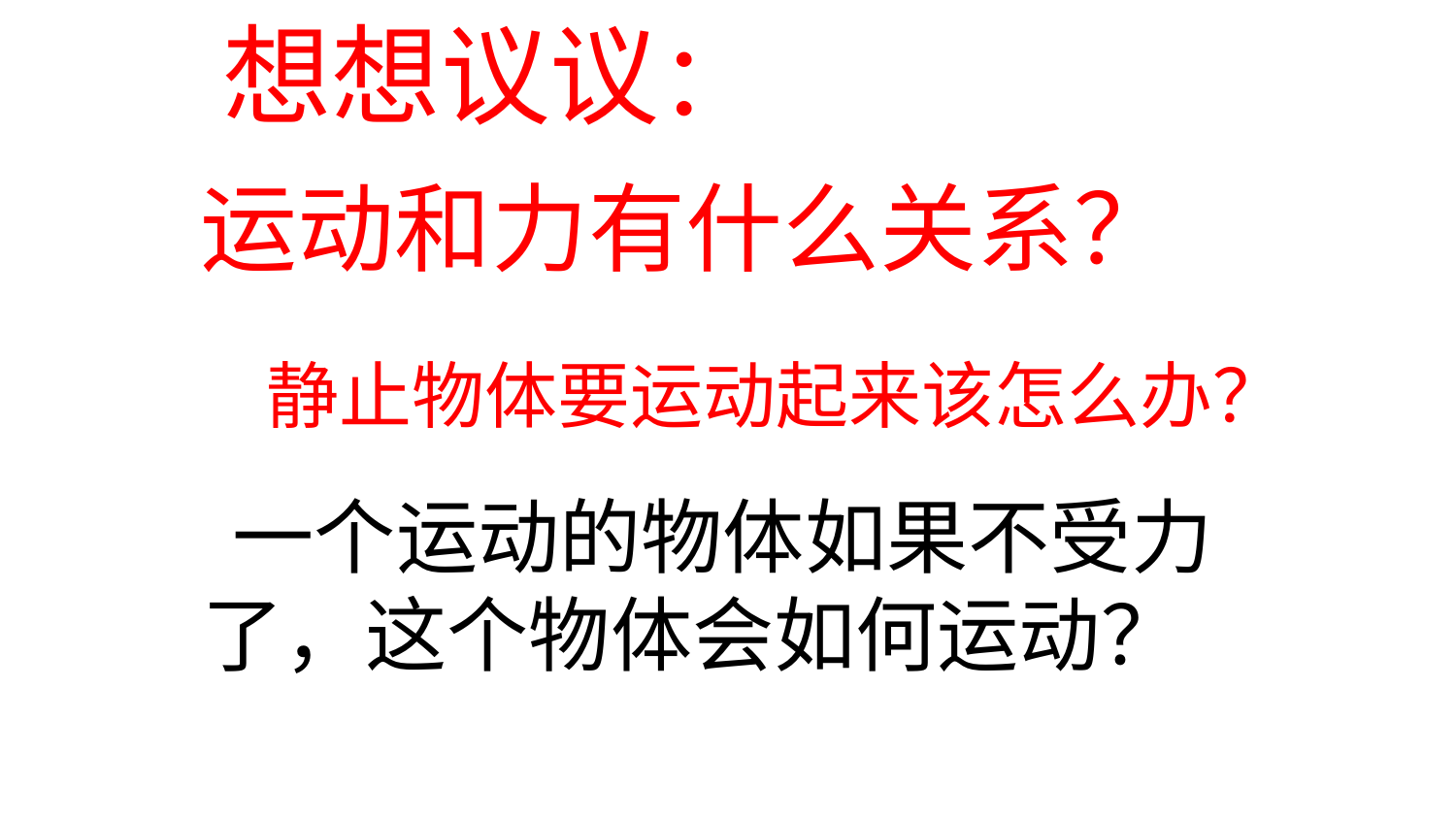

想想议议：
运动和力有什么关系？
   静止物体要运动起来该怎么办？
 一个运动的物体如果不受力了，这个物体会如何运动？